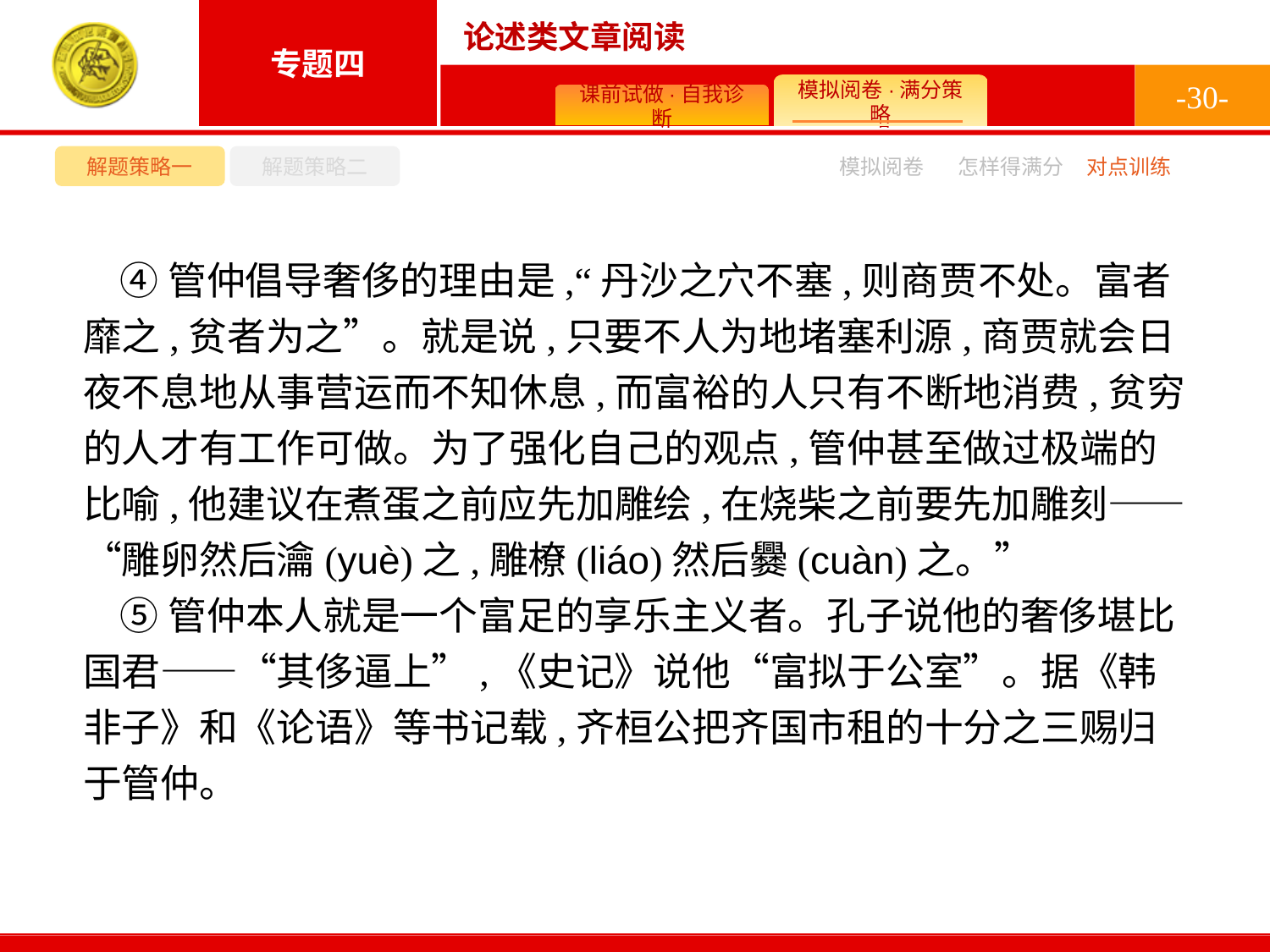

-30-
解题策略一
解题策略二
模拟阅卷
怎样得满分
对点训练
④管仲倡导奢侈的理由是,“丹沙之穴不塞,则商贾不处。富者靡之,贫者为之”。就是说,只要不人为地堵塞利源,商贾就会日夜不息地从事营运而不知休息,而富裕的人只有不断地消费,贫穷的人才有工作可做。为了强化自己的观点,管仲甚至做过极端的比喻,他建议在煮蛋之前应先加雕绘,在烧柴之前要先加雕刻——“雕卵然后瀹(yuè)之,雕橑(liáo)然后爨(cuàn)之。”
⑤管仲本人就是一个富足的享乐主义者。孔子说他的奢侈堪比国君——“其侈逼上”,《史记》说他“富拟于公室”。据《韩非子》和《论语》等书记载,齐桓公把齐国市租的十分之三赐归于管仲。